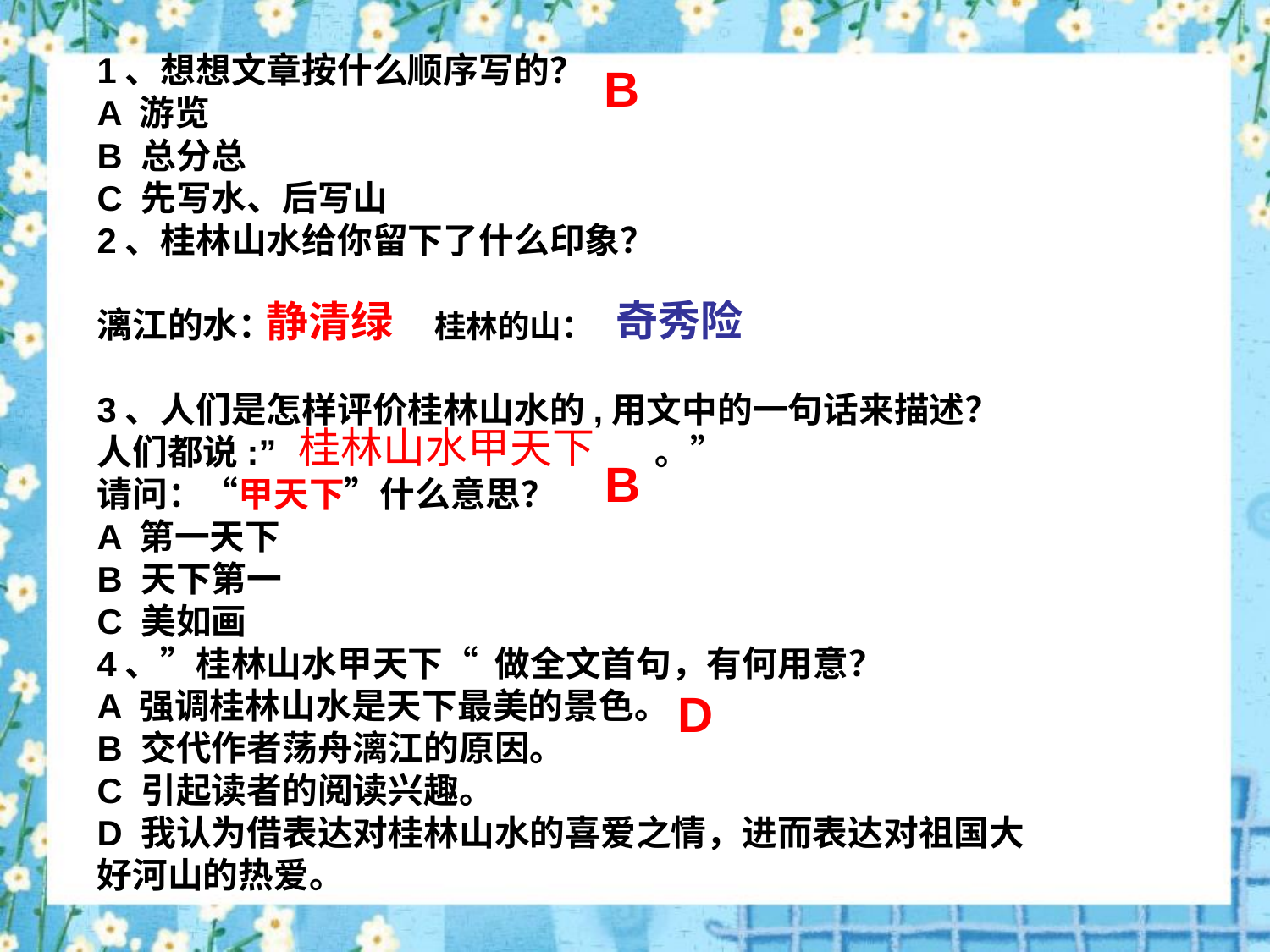

1、想想文章按什么顺序写的？
A 游览
B 总分总
C 先写水、后写山
2、桂林山水给你留下了什么印象？

漓江的水：                    桂林的山：

3、人们是怎样评价桂林山水的,用文中的一句话来描述？
人们都说:”                                      。”
请问：“甲天下”什么意思？
A 第一天下
B 天下第一
C 美如画
4、”桂林山水甲天下“  做全文首句，有何用意？
A 强调桂林山水是天下最美的景色。
B 交代作者荡舟漓江的原因。
C 引起读者的阅读兴趣。
D 我认为借表达对桂林山水的喜爱之情，进而表达对祖国大好河山的热爱。
B
奇秀险

静清绿
PPT模板：www.1ppt.com/moban/                  PPT素材：www.1ppt.com/sucai/
PPT背景：www.1ppt.com/beijing/                   PPT图表：www.1ppt.com/tubiao/
PPT下载：www.1ppt.com/xiazai/                     PPT教程： www.1ppt.com/powerpoint/
资料下载：www.1ppt.com/ziliao/                   范文下载：www.1ppt.com/fanwen/
试卷下载：www.1ppt.com/shiti/                     教案下载：www.1ppt.com/jiaoan/
PPT论坛：www.1ppt.cn                                     PPT课件：www.1ppt.com/kejian/
语文课件：www.1ppt.com/kejian/yuwen/    数学课件：www.1ppt.com/kejian/shuxue/
英语课件：www.1ppt.com/kejian/yingyu/    美术课件：www.1ppt.com/kejian/meishu/
科学课件：www.1ppt.com/kejian/kexue/     物理课件：www.1ppt.com/kejian/wuli/
化学课件：www.1ppt.com/kejian/huaxue/  生物课件：www.1ppt.com/kejian/shengwu/
地理课件：www.1ppt.com/kejian/dili/          历史课件：www.1ppt.com/kejian/lishi/
桂林山水甲天下
B
D